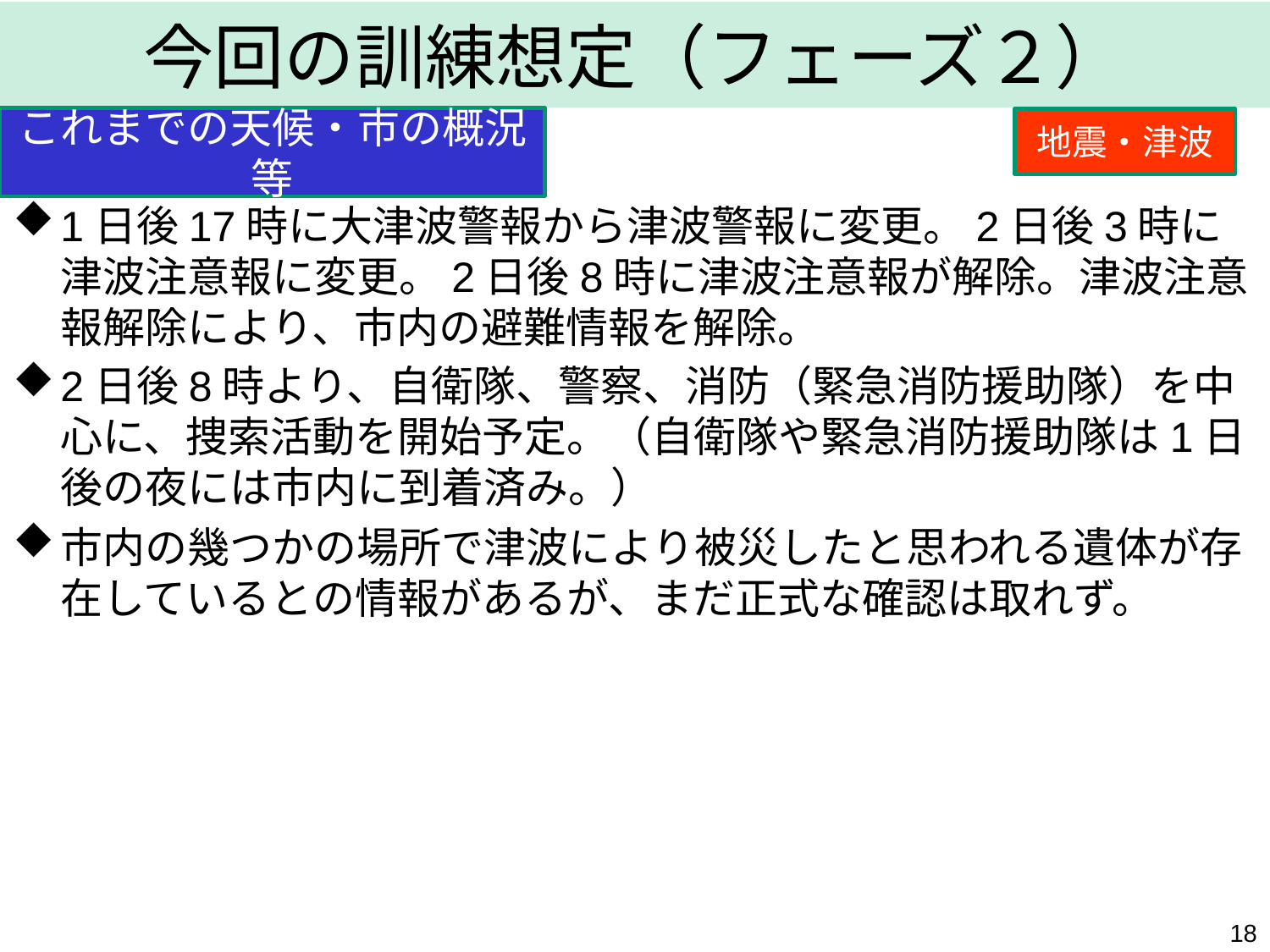

今回の訓練想定（フェーズ２）
これまでの天候・市の概況等
地震・津波
1日後17時に大津波警報から津波警報に変更。2日後3時に津波注意報に変更。2日後8時に津波注意報が解除。津波注意報解除により、市内の避難情報を解除。
2日後8時より、自衛隊、警察、消防（緊急消防援助隊）を中心に、捜索活動を開始予定。（自衛隊や緊急消防援助隊は1日後の夜には市内に到着済み。）
市内の幾つかの場所で津波により被災したと思われる遺体が存在しているとの情報があるが、まだ正式な確認は取れず。

18